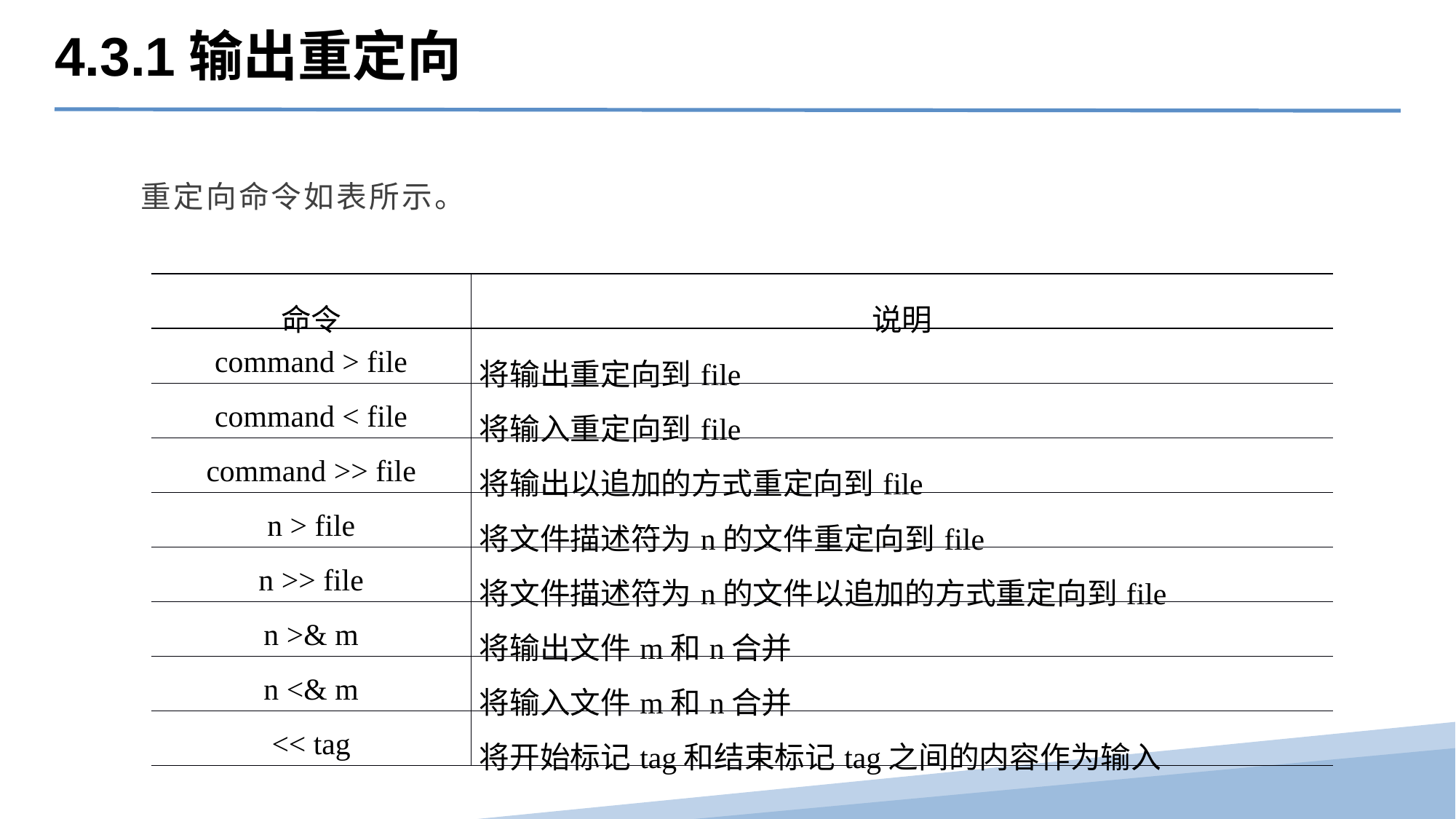

4.3.1输出重定向
重定向命令如表所示。
| 命令 | 说明 |
| --- | --- |
| command > file | 将输出重定向到file |
| command < file | 将输入重定向到file |
| command >> file | 将输出以追加的方式重定向到file |
| n > file | 将文件描述符为n的文件重定向到file |
| n >> file | 将文件描述符为n的文件以追加的方式重定向到file |
| n >& m | 将输出文件m和n合并 |
| n <& m | 将输入文件m和n合并 |
| << tag | 将开始标记tag和结束标记tag之间的内容作为输入 |